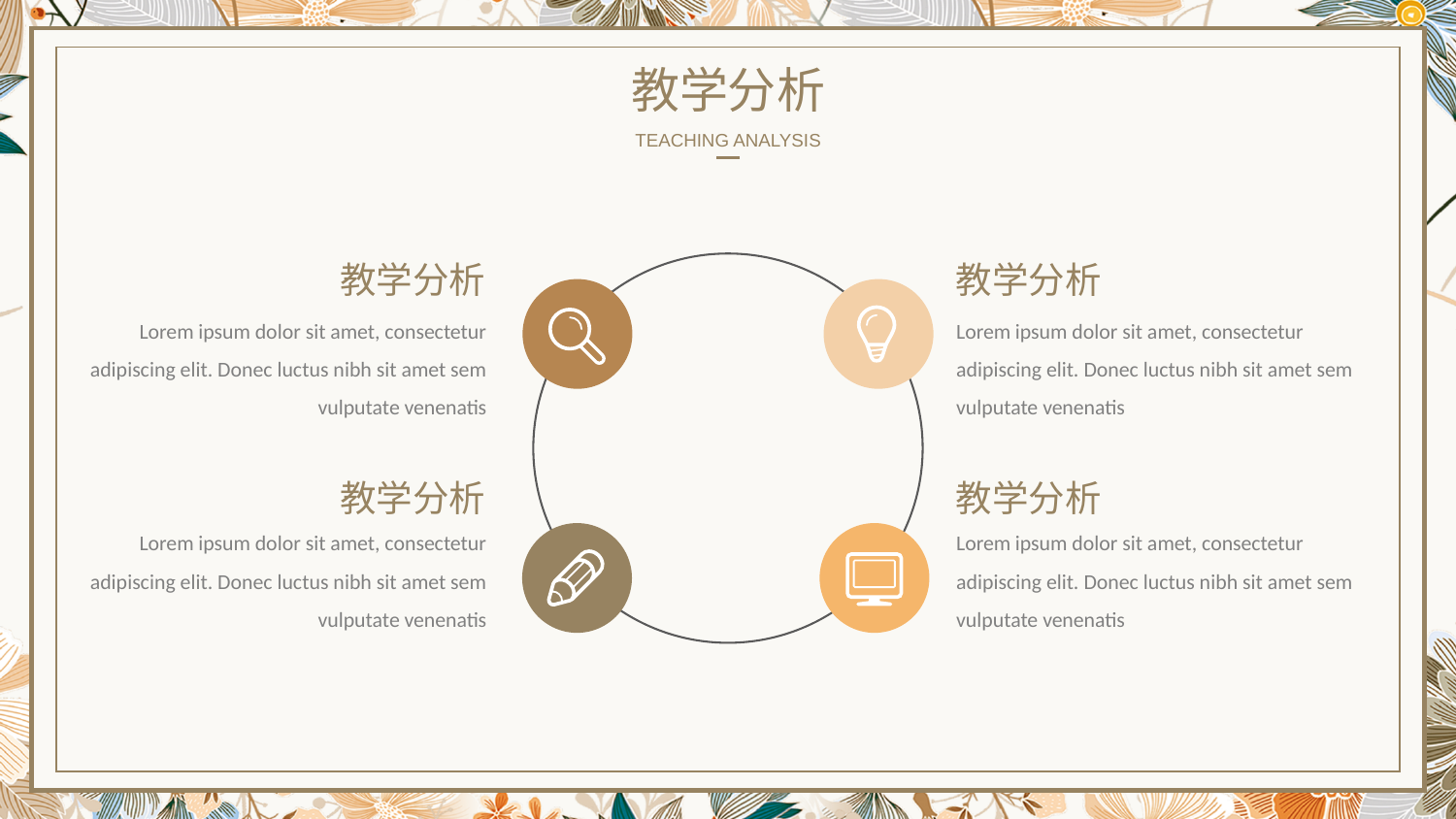

教学分析
TEACHING ANALYSIS
教学分析
教学分析

Lorem ipsum dolor sit amet, consectetur adipiscing elit. Donec luctus nibh sit amet sem vulputate venenatis
Lorem ipsum dolor sit amet, consectetur adipiscing elit. Donec luctus nibh sit amet sem vulputate venenatis

教学分析
教学分析
Lorem ipsum dolor sit amet, consectetur adipiscing elit. Donec luctus nibh sit amet sem vulputate venenatis
Lorem ipsum dolor sit amet, consectetur adipiscing elit. Donec luctus nibh sit amet sem vulputate venenatis